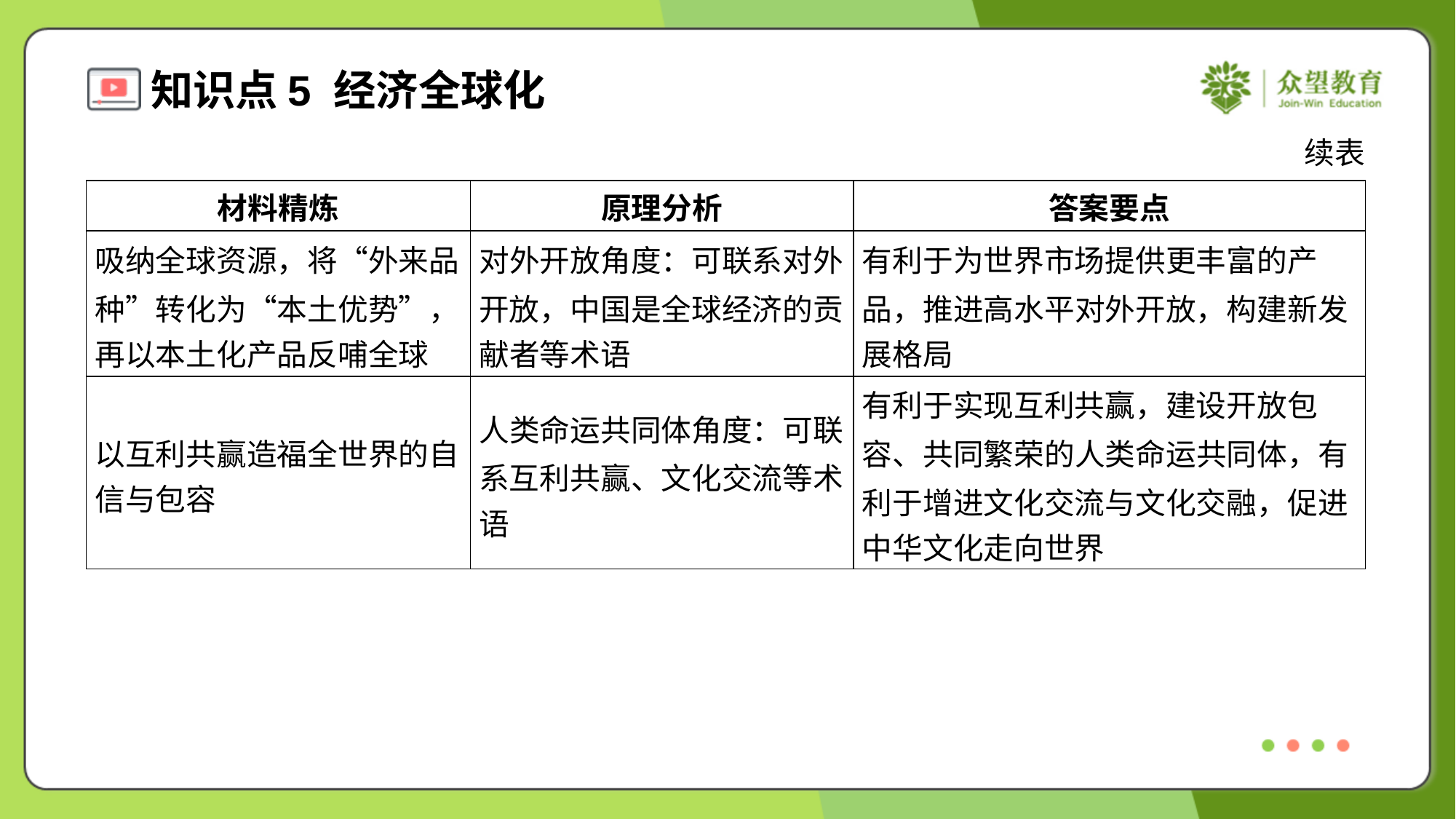

续表
| 材料精炼 | 原理分析 | 答案要点 |
| --- | --- | --- |
| 吸纳全球资源，将“外来品 种”转化为“本土优势”， 再以本土化产品反哺全球 | 对外开放角度：可联系对外 开放，中国是全球经济的贡 献者等术语 | 有利于为世界市场提供更丰富的产 品，推进高水平对外开放，构建新发 展格局 |
| 以互利共赢造福全世界的自 信与包容 | 人类命运共同体角度：可联 系互利共赢、文化交流等术 语 | 有利于实现互利共赢，建设开放包 容、共同繁荣的人类命运共同体，有 利于增进文化交流与文化交融，促进 中华文化走向世界 |